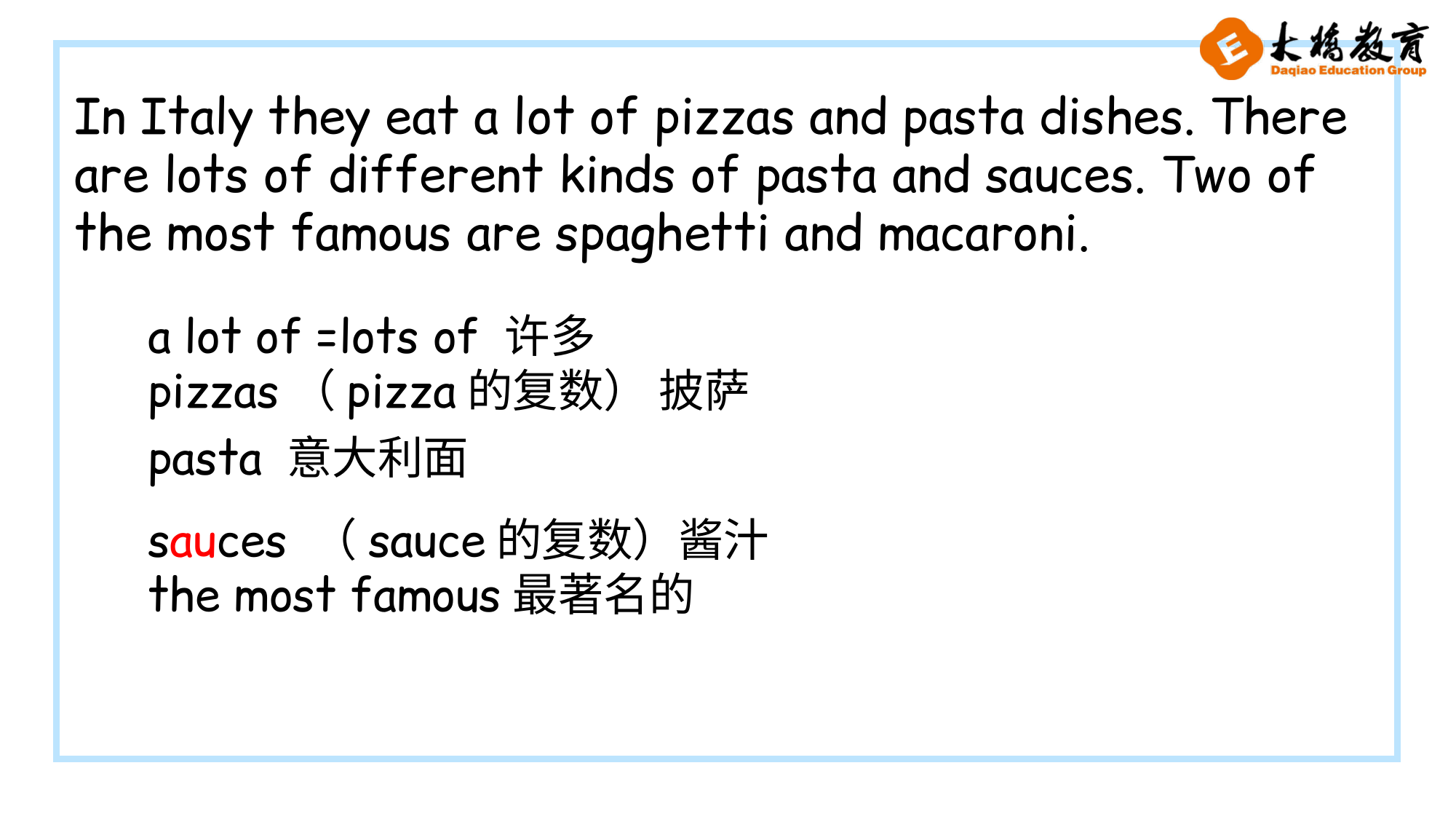

In Italy they eat a lot of pizzas and pasta dishes. There are lots of different kinds of pasta and sauces. Two of the most famous are spaghetti and macaroni.
a lot of =lots of 许多
pizzas（pizza的复数） 披萨
pasta 意大利面
sauces （sauce的复数）酱汁
the most famous最著名的